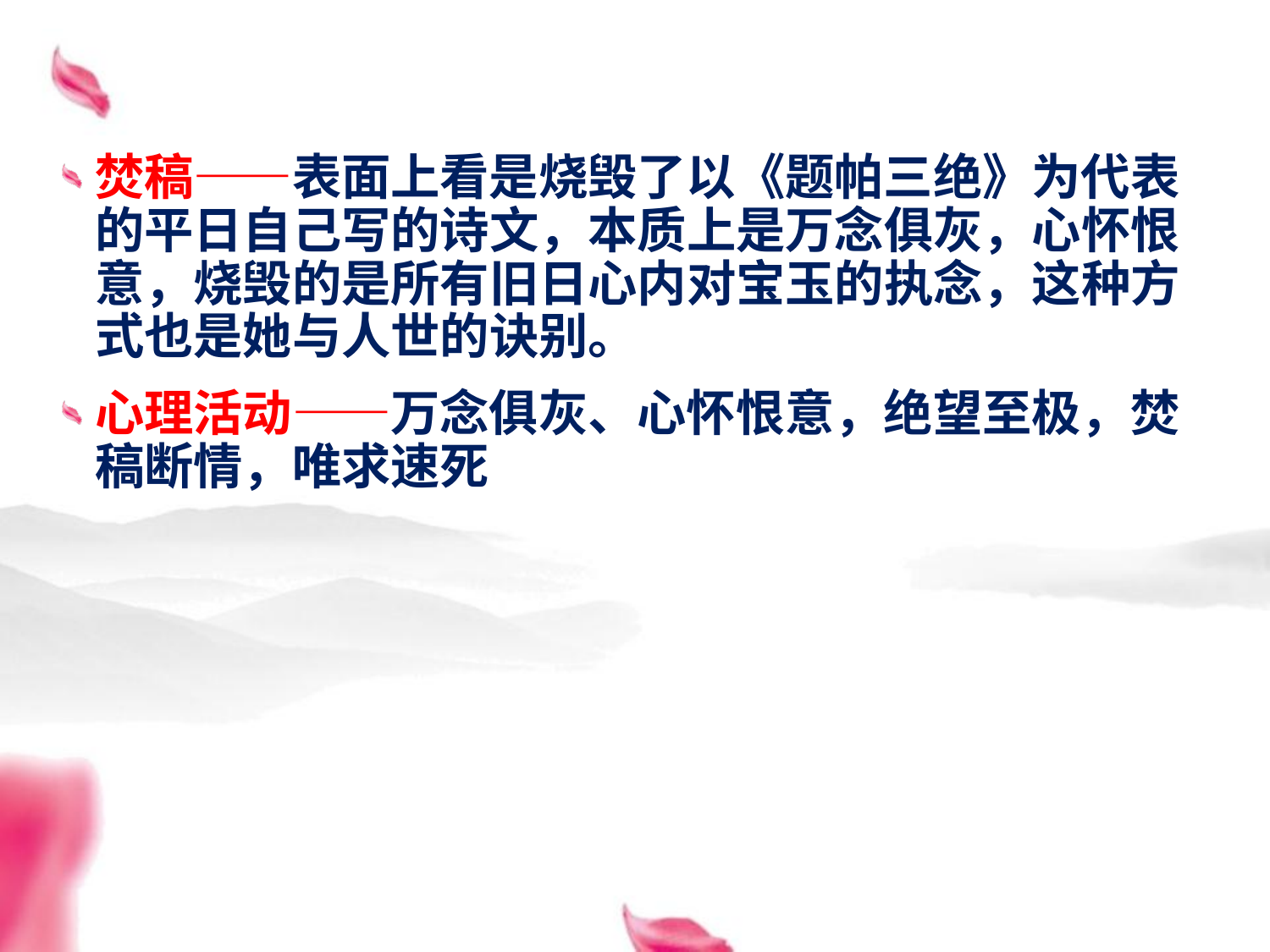

焚稿——表面上看是烧毁了以《题帕三绝》为代表的平日自己写的诗文，本质上是万念俱灰，心怀恨意，烧毁的是所有旧日心内对宝玉的执念，这种方式也是她与人世的诀别。
心理活动——万念俱灰、心怀恨意，绝望至极，焚稿断情，唯求速死